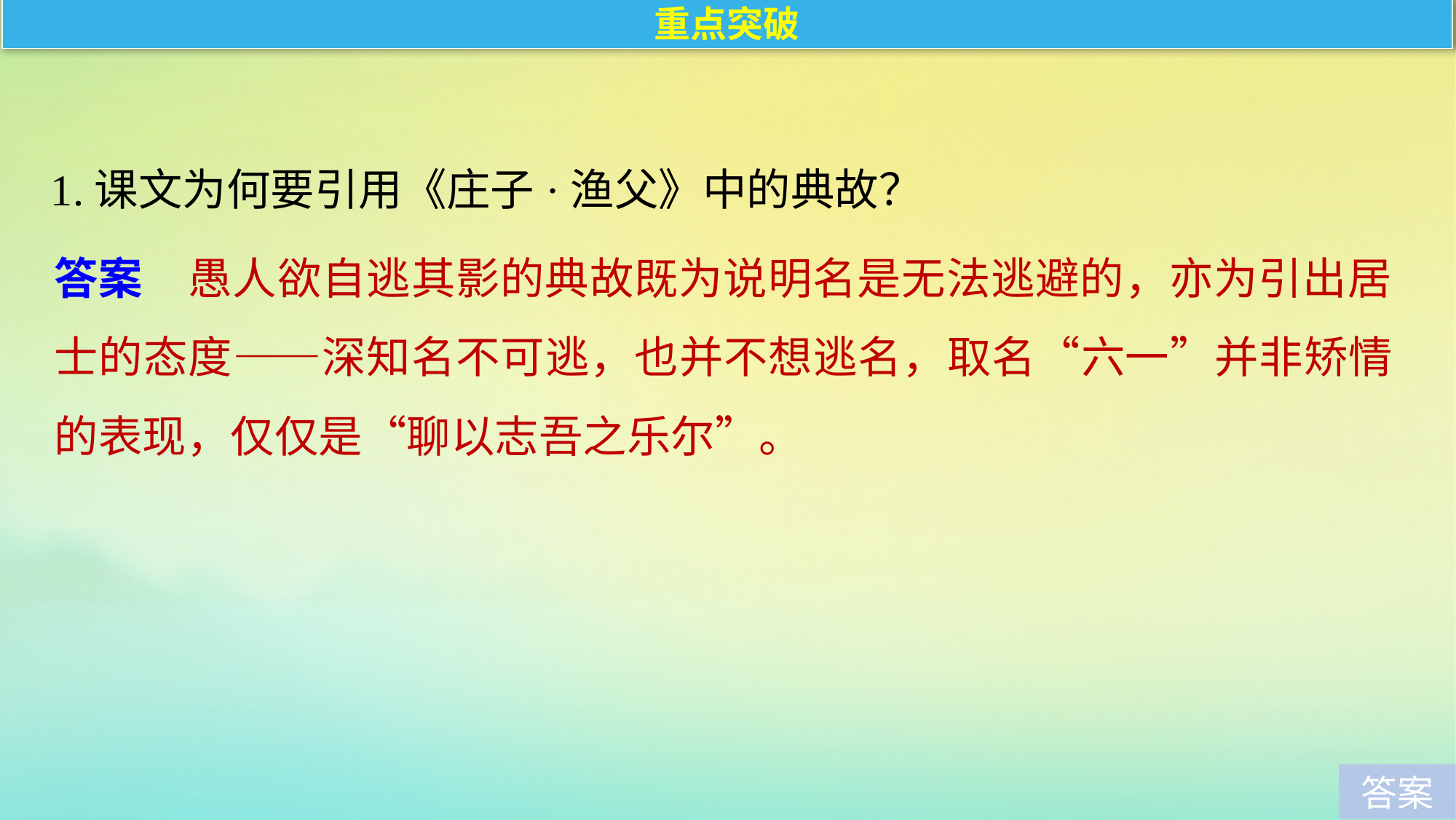

重点突破
1.课文为何要引用《庄子·渔父》中的典故？
答案　愚人欲自逃其影的典故既为说明名是无法逃避的，亦为引出居士的态度——深知名不可逃，也并不想逃名，取名“六一”并非矫情的表现，仅仅是“聊以志吾之乐尔”。
答案